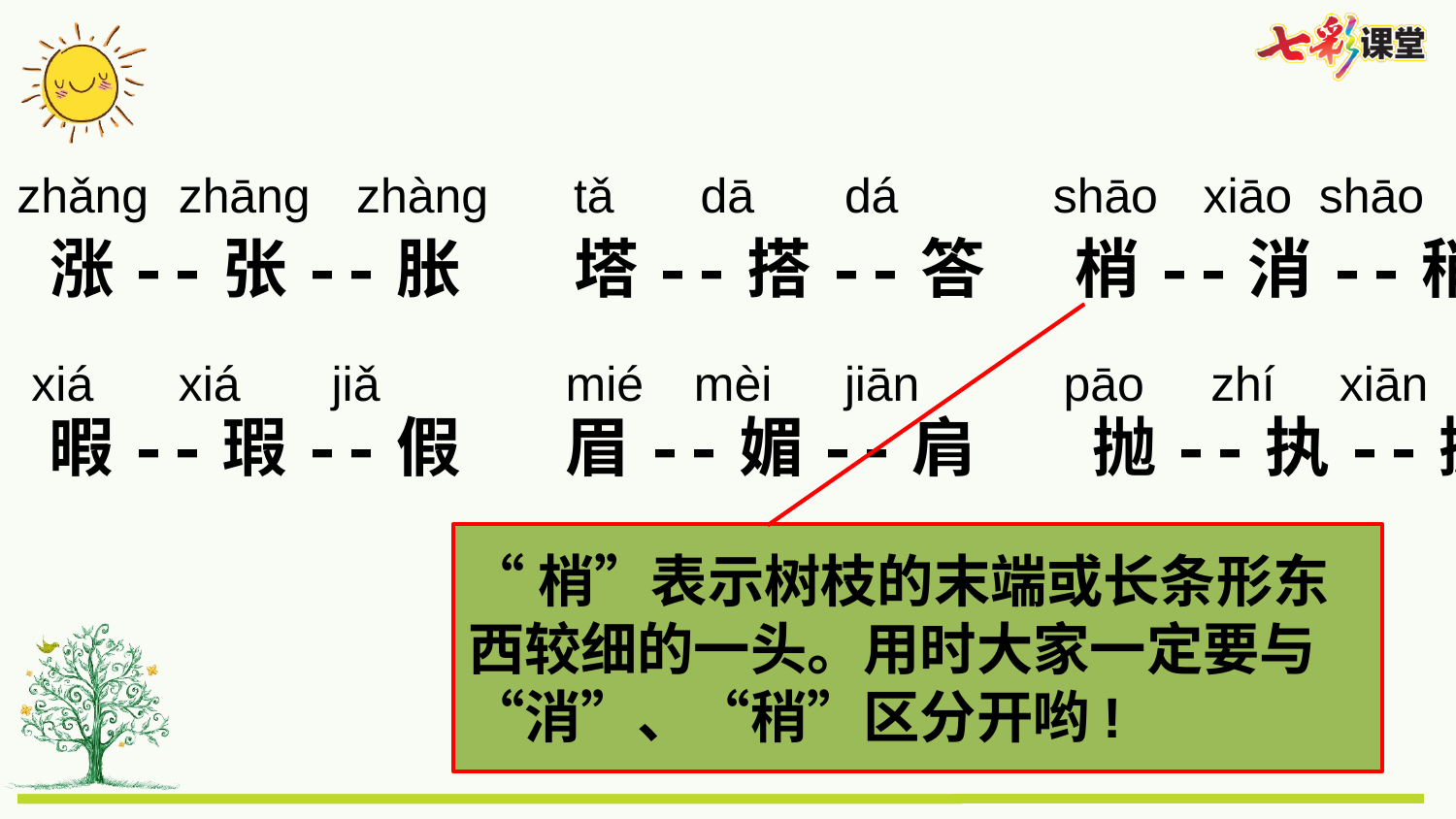

zhǎng
zhāng
zhàng
tǎ
dā
dá
shāo
xiāo
shāo
涨--张--胀
塔--搭--答
梢--消--稍
xiá
xiá
jiǎ
mié
mèi
jiān
pāo
zhí
xiān
抛--执--掀
暇--瑕--假
眉--媚--肩
“梢”表示树枝的末端或长条形东西较细的一头。用时大家一定要与“消”、“稍”区分开哟!